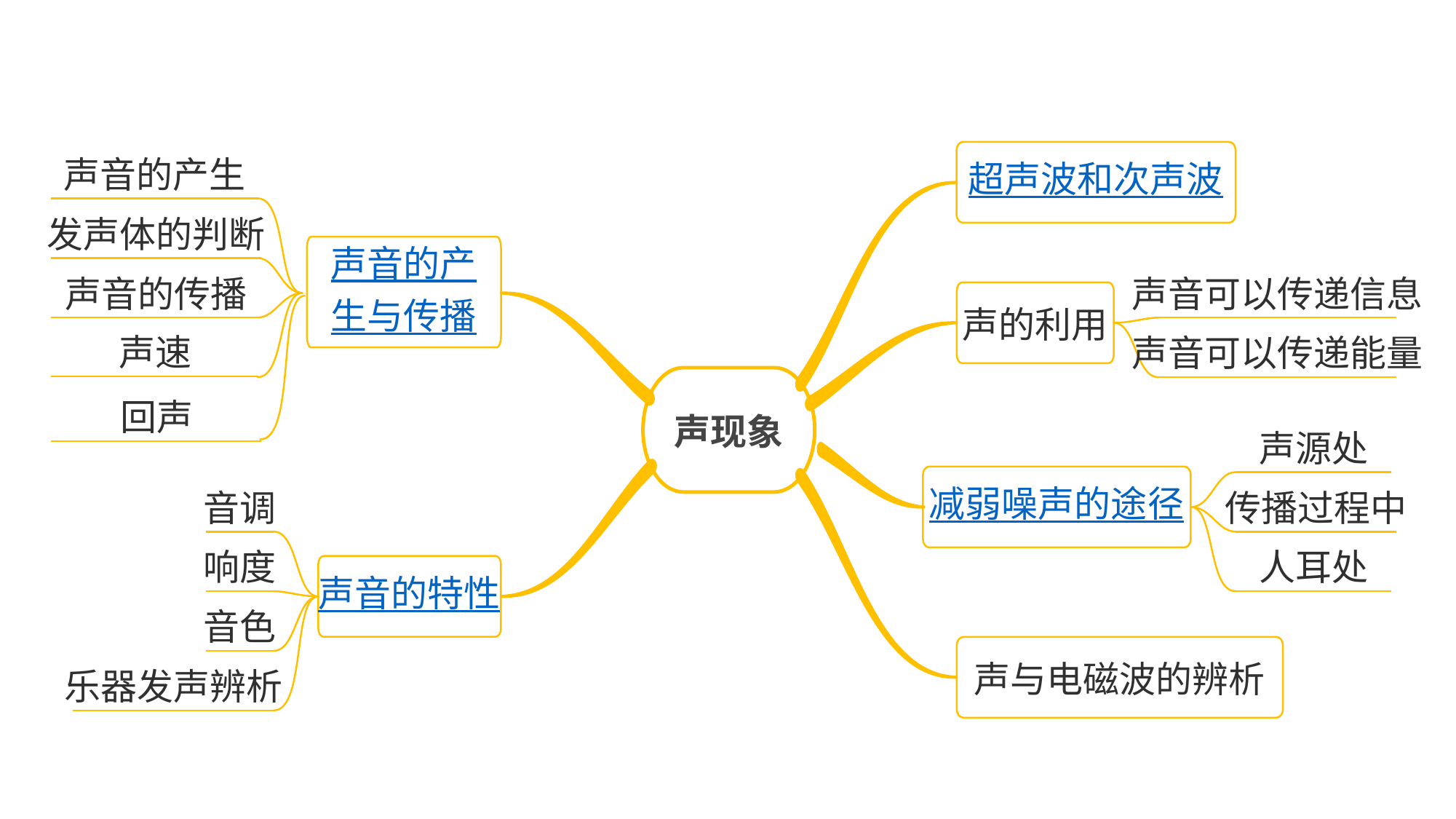

超声波和次声波

声音的产生

发声体的判断

声音的产
生与传播

声音的传播

声音可以传递信息

声的利用

声速

声音可以传递能量

回声
声现象
声源处

减弱噪声的途径

音调

传播过程中

声音的特性
响度

人耳处

声与电磁波的辨析
音色

乐器发声辨析